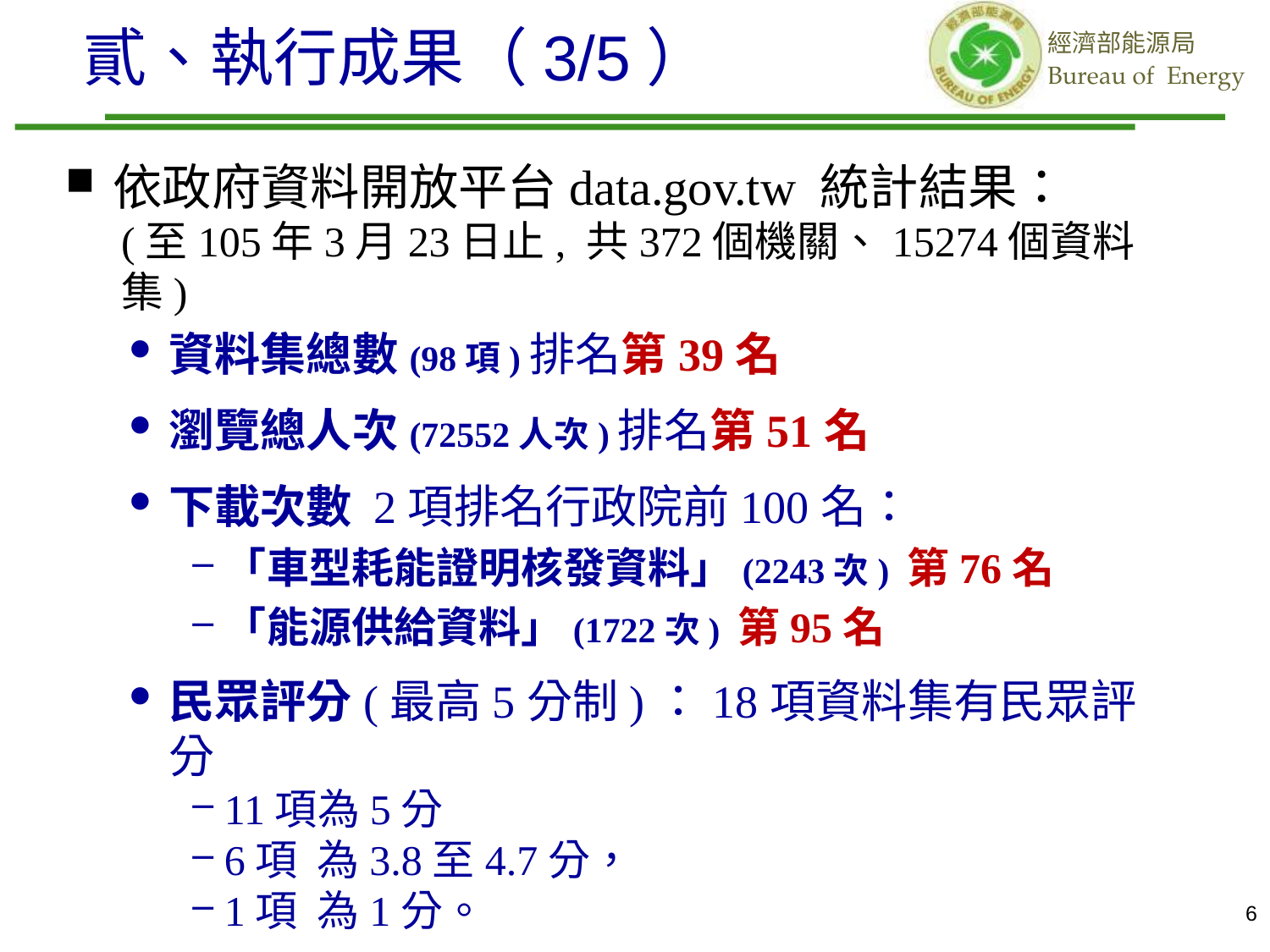

貳、執行成果（3/5）
依政府資料開放平台data.gov.tw 統計結果：
(至105年3月23日止, 共372個機關、15274個資料集)
資料集總數(98項)排名第39名
瀏覽總人次(72552人次)排名第51名
下載次數 2項排名行政院前100名：
「車型耗能證明核發資料」(2243次) 第76名
「能源供給資料」(1722次) 第95名
民眾評分(最高5分制)：18項資料集有民眾評分
11項為5分
6項  為3.8至4.7分，
1項  為1分。

6